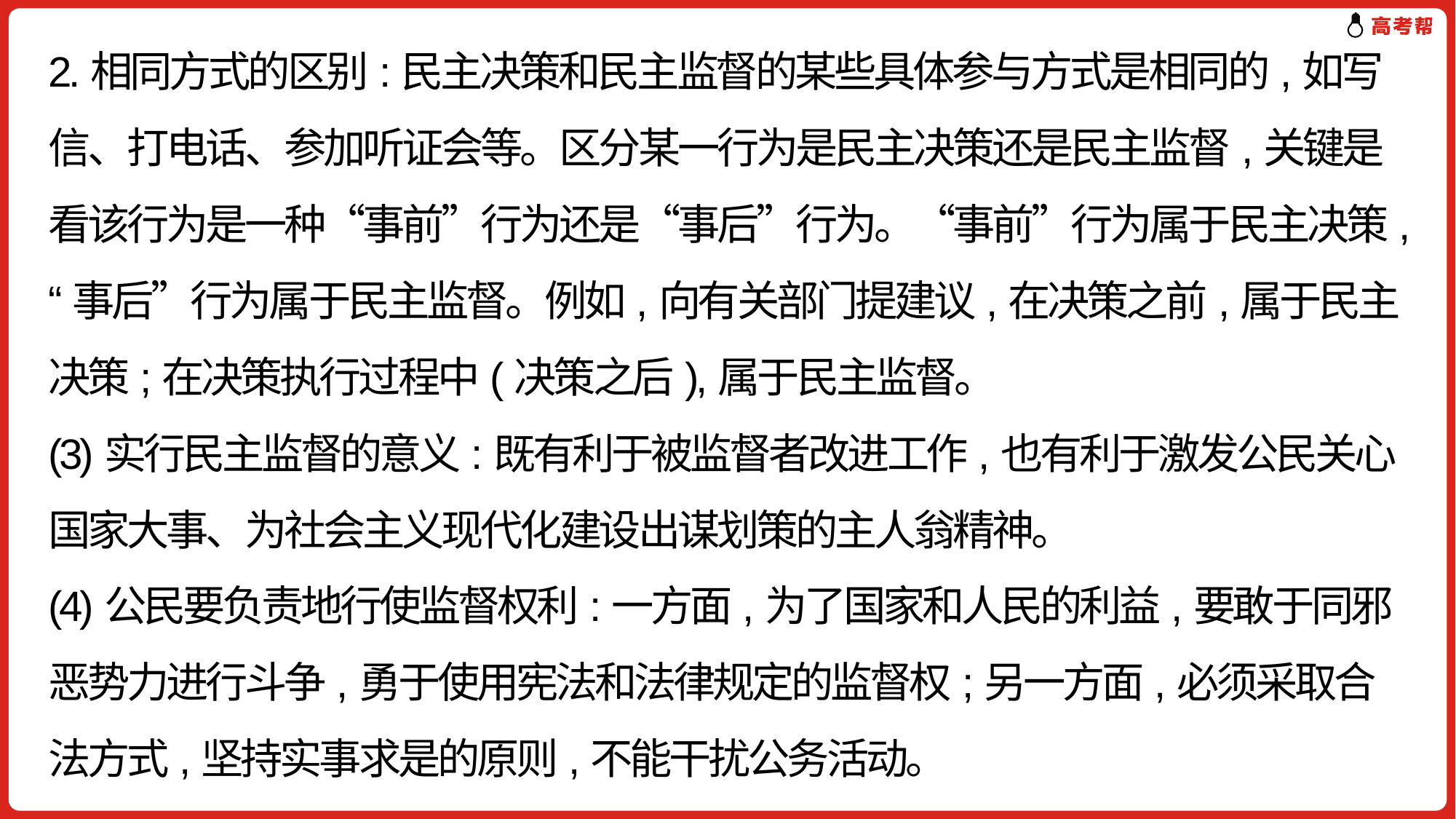

# 2.相同方式的区别:民主决策和民主监督的某些具体参与方式是相同的,如写信、打电话、参加听证会等。区分某一行为是民主决策还是民主监督,关键是看该行为是一种“事前”行为还是“事后”行为。“事前”行为属于民主决策,“事后”行为属于民主监督。例如,向有关部门提建议,在决策之前,属于民主决策;在决策执行过程中(决策之后),属于民主监督。 (3)实行民主监督的意义:既有利于被监督者改进工作,也有利于激发公民关心国家大事、为社会主义现代化建设出谋划策的主人翁精神。 (4)公民要负责地行使监督权利:一方面,为了国家和人民的利益,要敢于同邪恶势力进行斗争,勇于使用宪法和法律规定的监督权;另一方面,必须采取合法方式,坚持实事求是的原则,不能干扰公务活动。